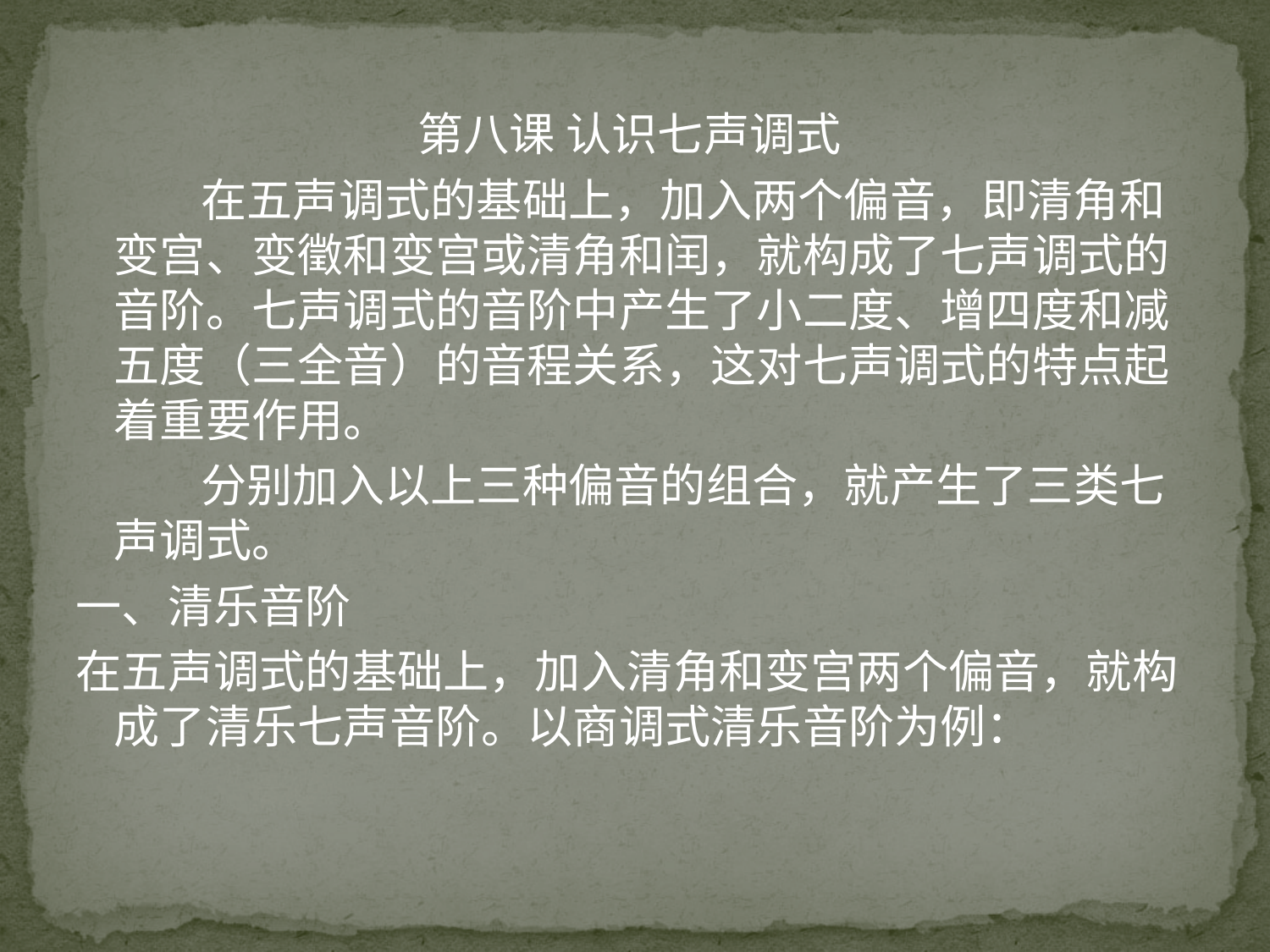

第八课 认识七声调式
           在五声调式的基础上，加入两个偏音，即清角和变宫、变徵和变宫或清角和闰，就构成了七声调式的音阶。七声调式的音阶中产生了小二度、增四度和减五度（三全音）的音程关系，这对七声调式的特点起着重要作用。
           分别加入以上三种偏音的组合，就产生了三类七声调式。
一、清乐音阶
在五声调式的基础上，加入清角和变宫两个偏音，就构成了清乐七声音阶。以商调式清乐音阶为例：